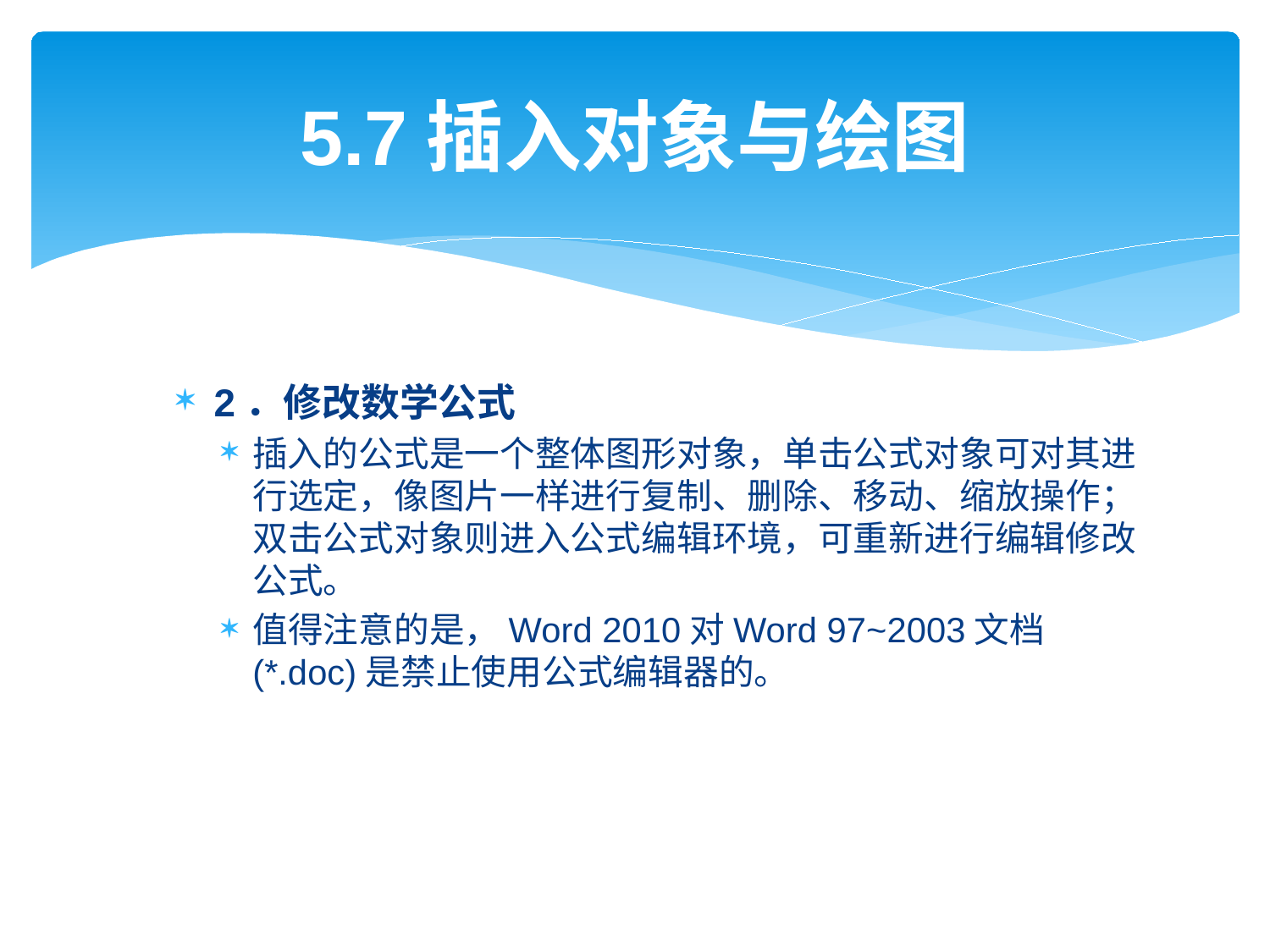

# 5.7插入对象与绘图
2．修改数学公式
插入的公式是一个整体图形对象，单击公式对象可对其进行选定，像图片一样进行复制、删除、移动、缩放操作；双击公式对象则进入公式编辑环境，可重新进行编辑修改公式。
值得注意的是，Word 2010对Word 97~2003文档(*.doc)是禁止使用公式编辑器的。